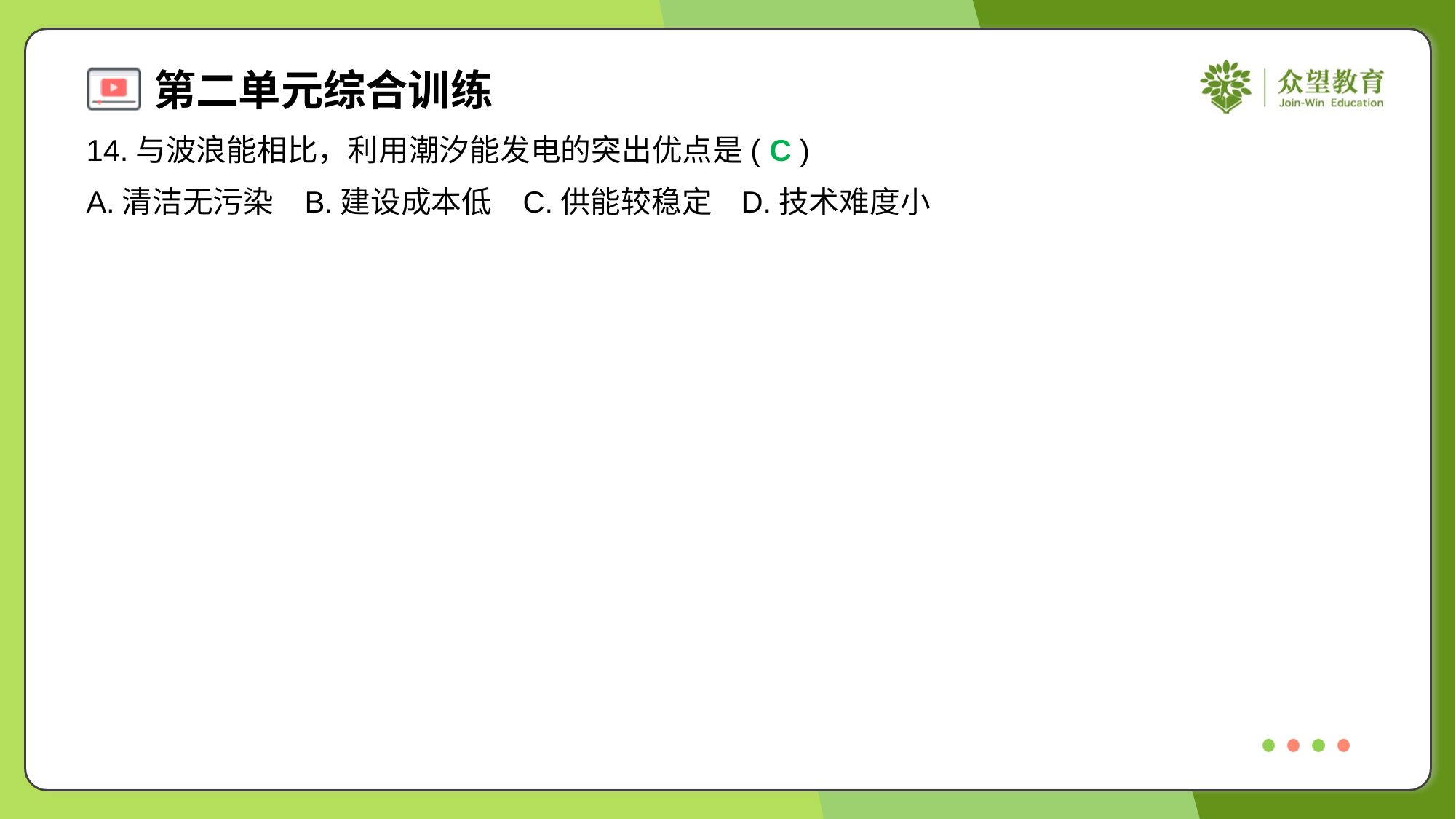

14.与波浪能相比，利用潮汐能发电的突出优点是(     )
C
A.清洁无污染	B.建设成本低	C.供能较稳定	D.技术难度小